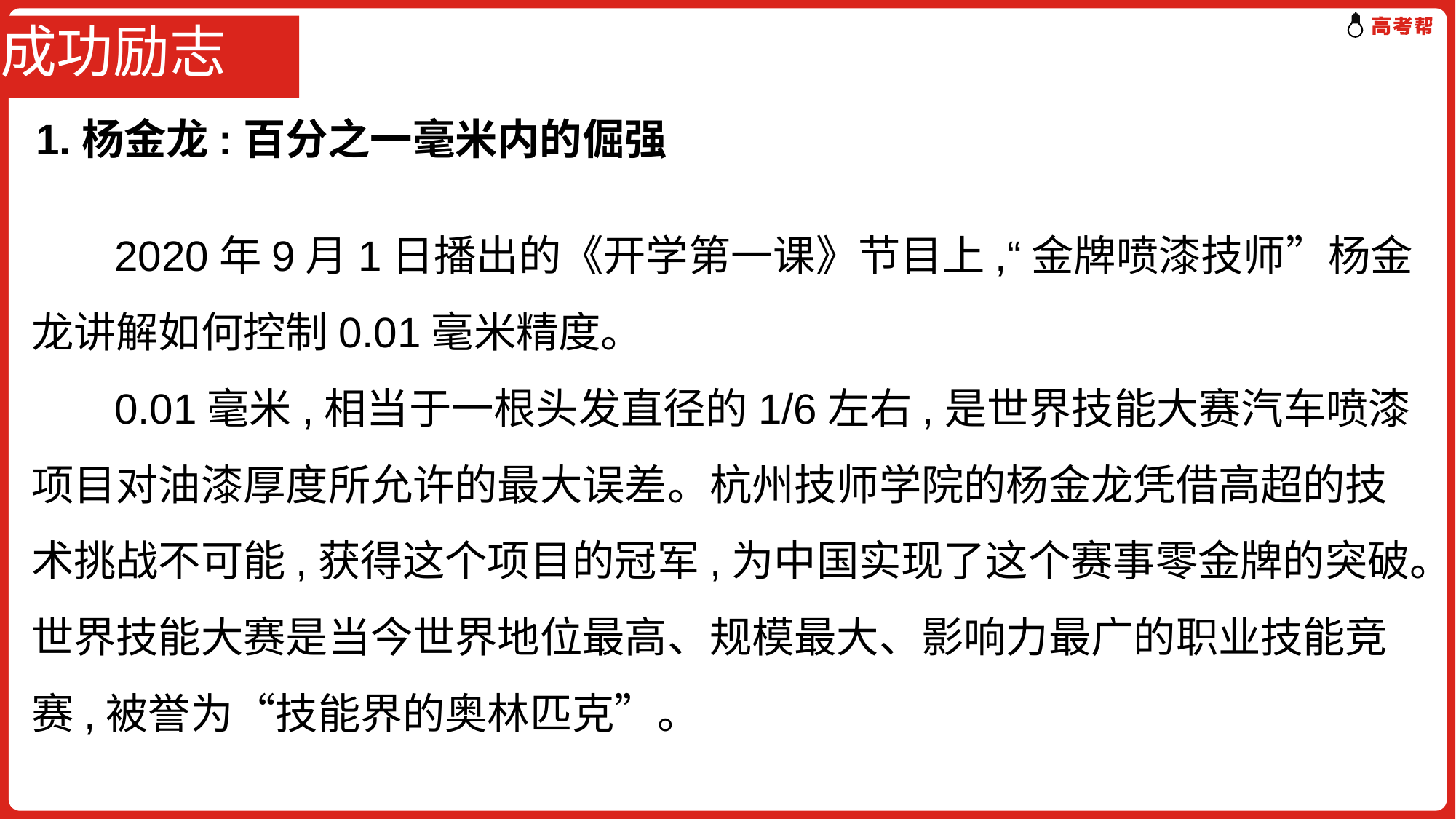

# 成功励志
1.杨金龙:百分之一毫米内的倔强
       2020年9月1日播出的《开学第一课》节目上,“金牌喷漆技师”杨金龙讲解如何控制0.01毫米精度。
       0.01毫米,相当于一根头发直径的1/6左右,是世界技能大赛汽车喷漆项目对油漆厚度所允许的最大误差。杭州技师学院的杨金龙凭借高超的技术挑战不可能,获得这个项目的冠军,为中国实现了这个赛事零金牌的突破。世界技能大赛是当今世界地位最高、规模最大、影响力最广的职业技能竞赛,被誉为“技能界的奥林匹克”。